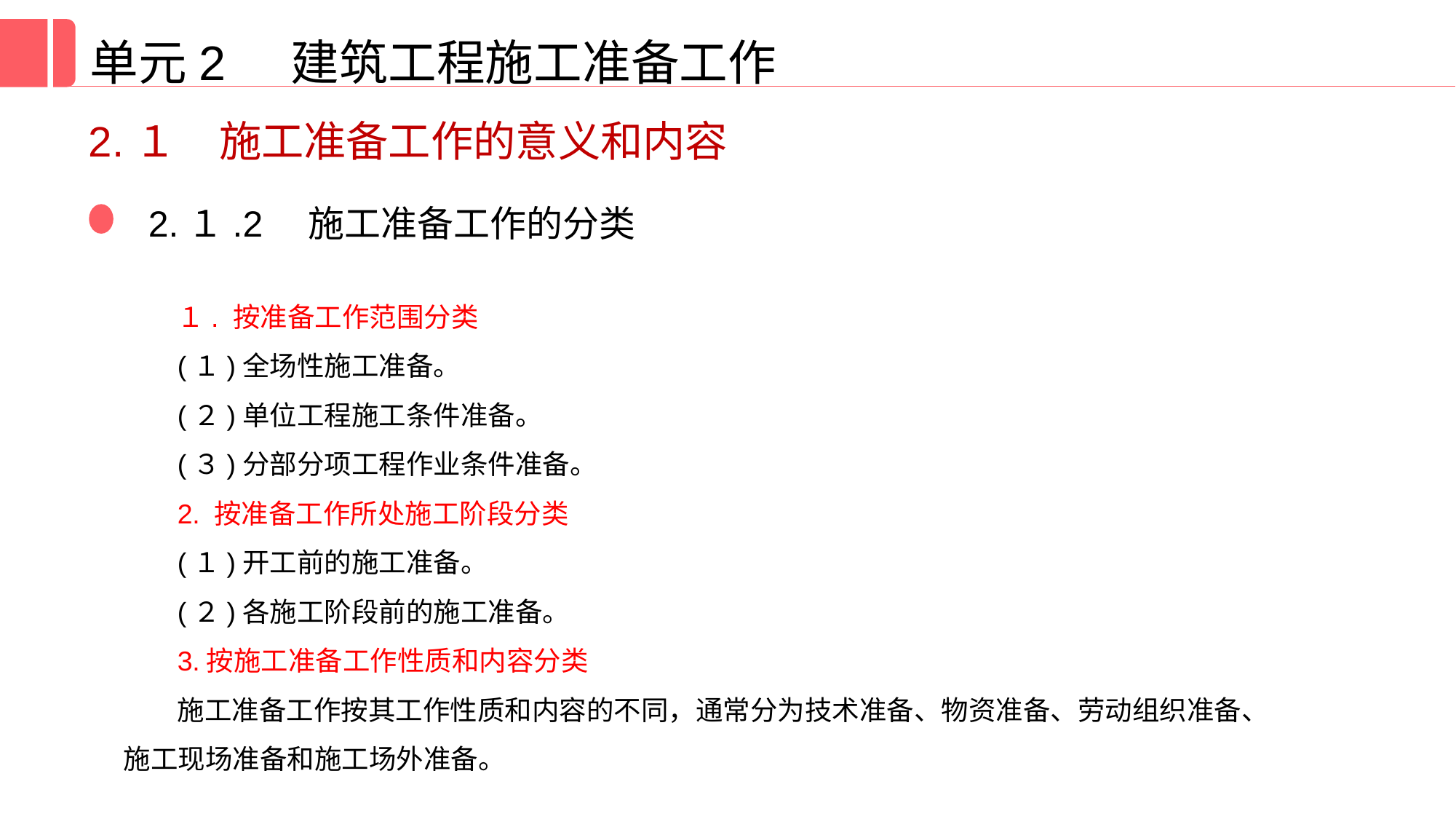

单元2    建筑工程施工准备工作
2.１　施工准备工作的意义和内容
2.１.2　施工准备工作的分类

１. 按准备工作范围分类
(１)全场性施工准备。
(２)单位工程施工条件准备。
(３)分部分项工程作业条件准备。
2. 按准备工作所处施工阶段分类
(１)开工前的施工准备。
(２)各施工阶段前的施工准备。
3.按施工准备工作性质和内容分类
施工准备工作按其工作性质和内容的不同，通常分为技术准备、物资准备、劳动组织准备、施工现场准备和施工场外准备。